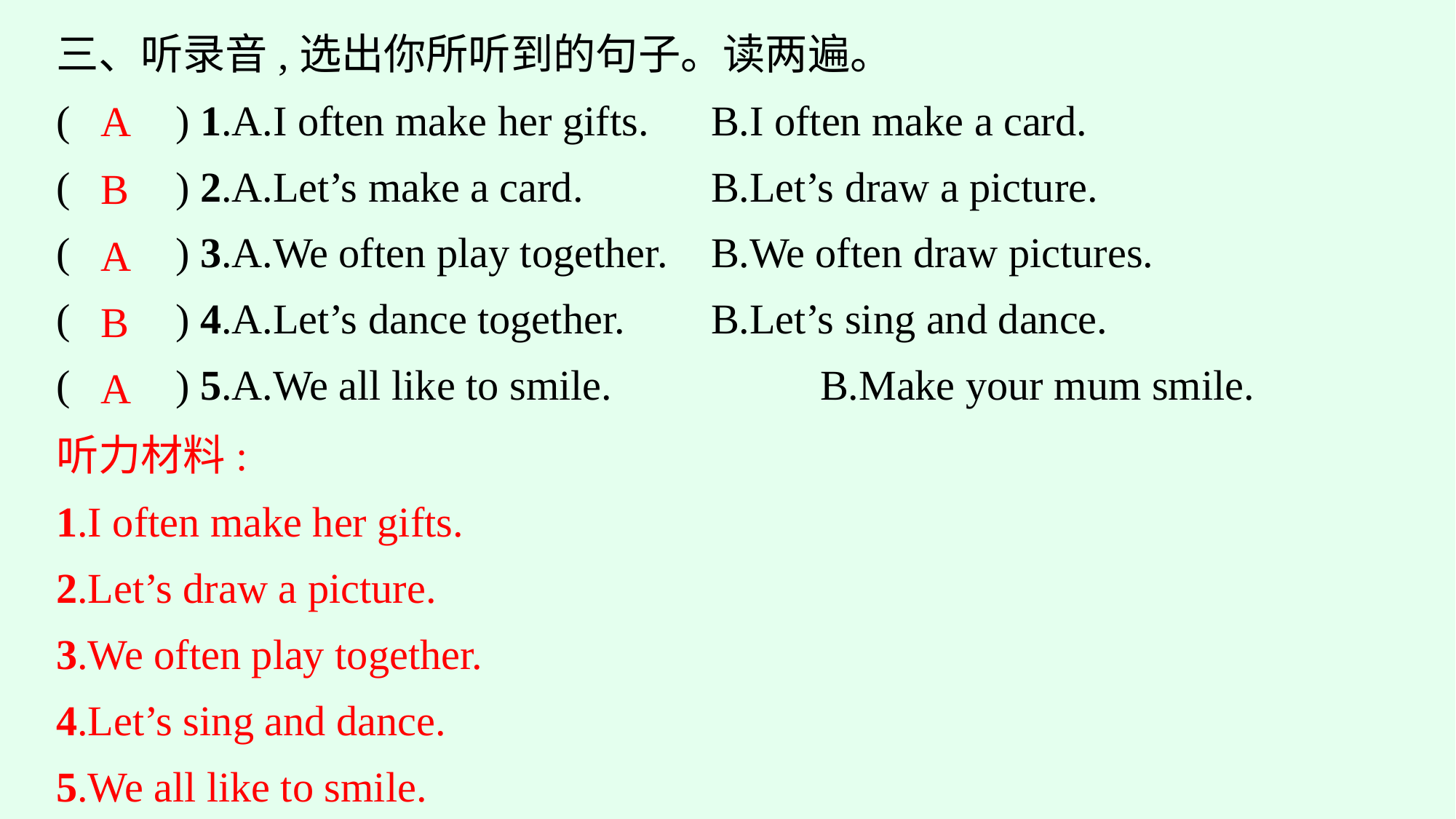

三、听录音,选出你所听到的句子。读两遍。
(　　) 1.A.I often make her gifts.　	B.I often make a card.
(　　) 2.A.Let’s make a card.		B.Let’s draw a picture.
(　　) 3.A.We often play together.	B.We often draw pictures.
(　　) 4.A.Let’s dance together.	B.Let’s sing and dance.
(　　) 5.A.We all like to smile.		B.Make your mum smile.
A
B
A
B
A
听力材料:
1.I often make her gifts.
2.Let’s draw a picture.
3.We often play together.
4.Let’s sing and dance.
5.We all like to smile.